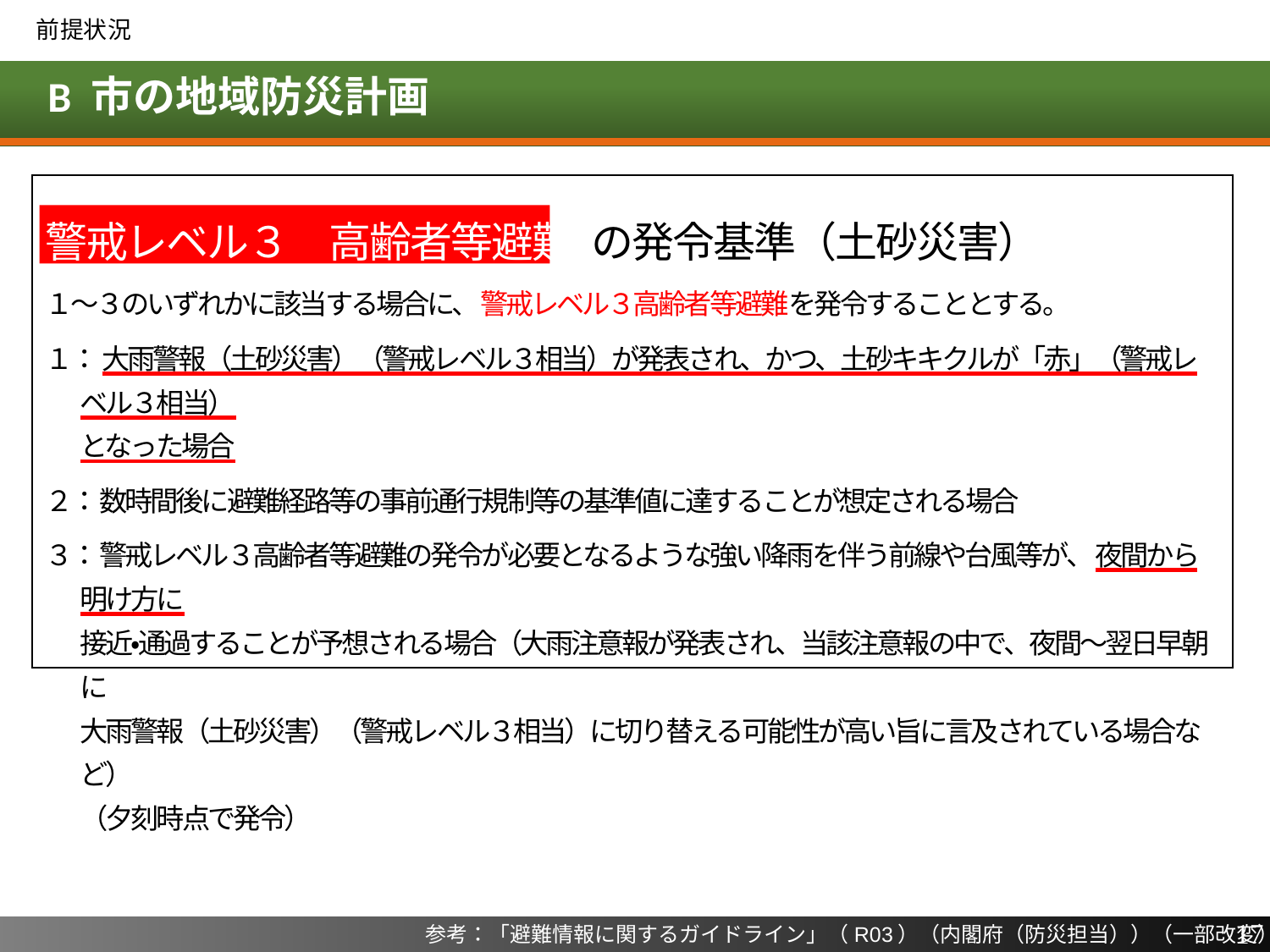

前提状況
# B 市の地域防災計画
警戒レベル３　高齢者等避難  の発令基準（土砂災害）
１～３のいずれかに該当する場合に、警戒レベル３高齢者等避難を発令することとする。
１： 大雨警報（土砂災害）（警戒レベル３相当）が発表され、かつ、土砂キキクルが「赤」（警戒レベル３相当）
となった場合
２： 数時間後に避難経路等の事前通行規制等の基準値に達することが想定される場合
３： 警戒レベル３高齢者等避難の発令が必要となるような強い降雨を伴う前線や台風等が、夜間から明け方に
接近・通過することが予想される場合（大雨注意報が発表され、当該注意報の中で、夜間～翌日早朝に
大雨警報（土砂災害）（警戒レベル３相当）に切り替える可能性が高い旨に言及されている場合など）
（夕刻時点で発令）

17
参考：「避難情報に関するガイドライン」（R03）（内閣府（防災担当））（一部改変）